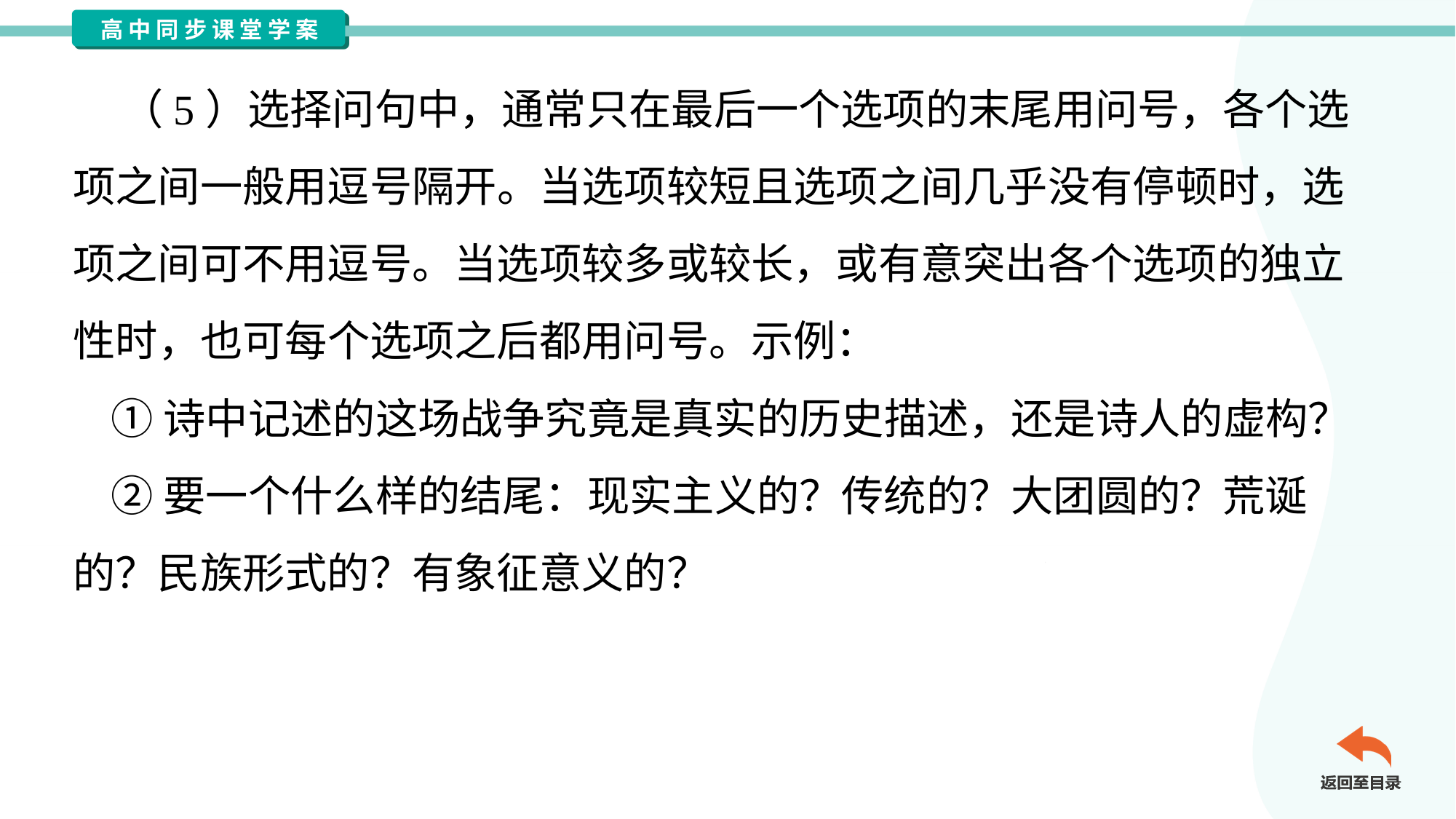

（5）选择问句中，通常只在最后一个选项的末尾用问号，各个选
项之间一般用逗号隔开。当选项较短且选项之间几乎没有停顿时，选
项之间可不用逗号。当选项较多或较长，或有意突出各个选项的独立
性时，也可每个选项之后都用问号。示例：
    ①诗中记述的这场战争究竟是真实的历史描述，还是诗人的虚构？
    ②要一个什么样的结尾：现实主义的？传统的？大团圆的？荒诞
的？民族形式的？有象征意义的？